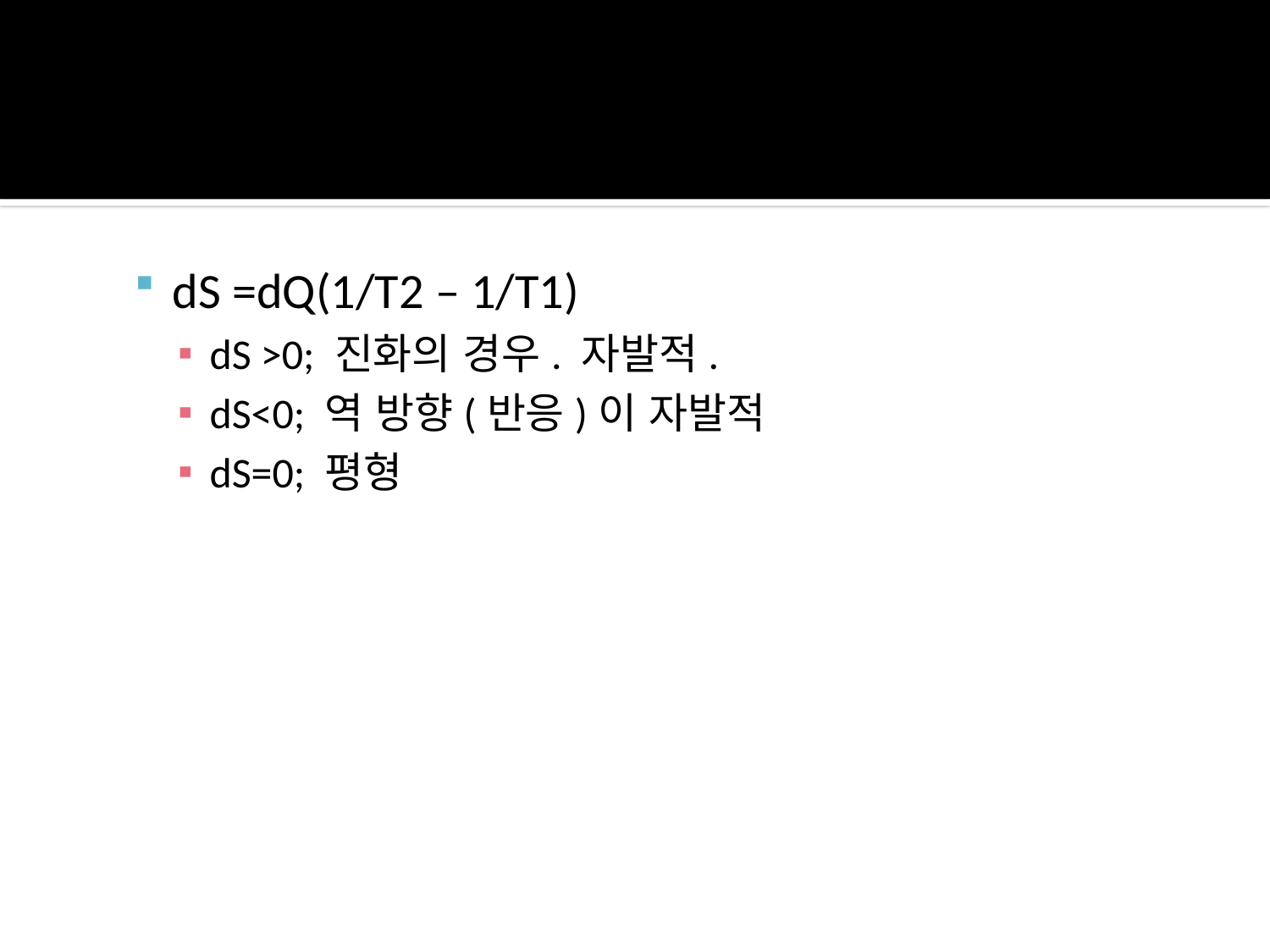

dS =dQ(1/T2 – 1/T1)
dS >0; 진화의 경우. 자발적.
dS<0; 역 방향(반응)이 자발적
dS=0; 평형